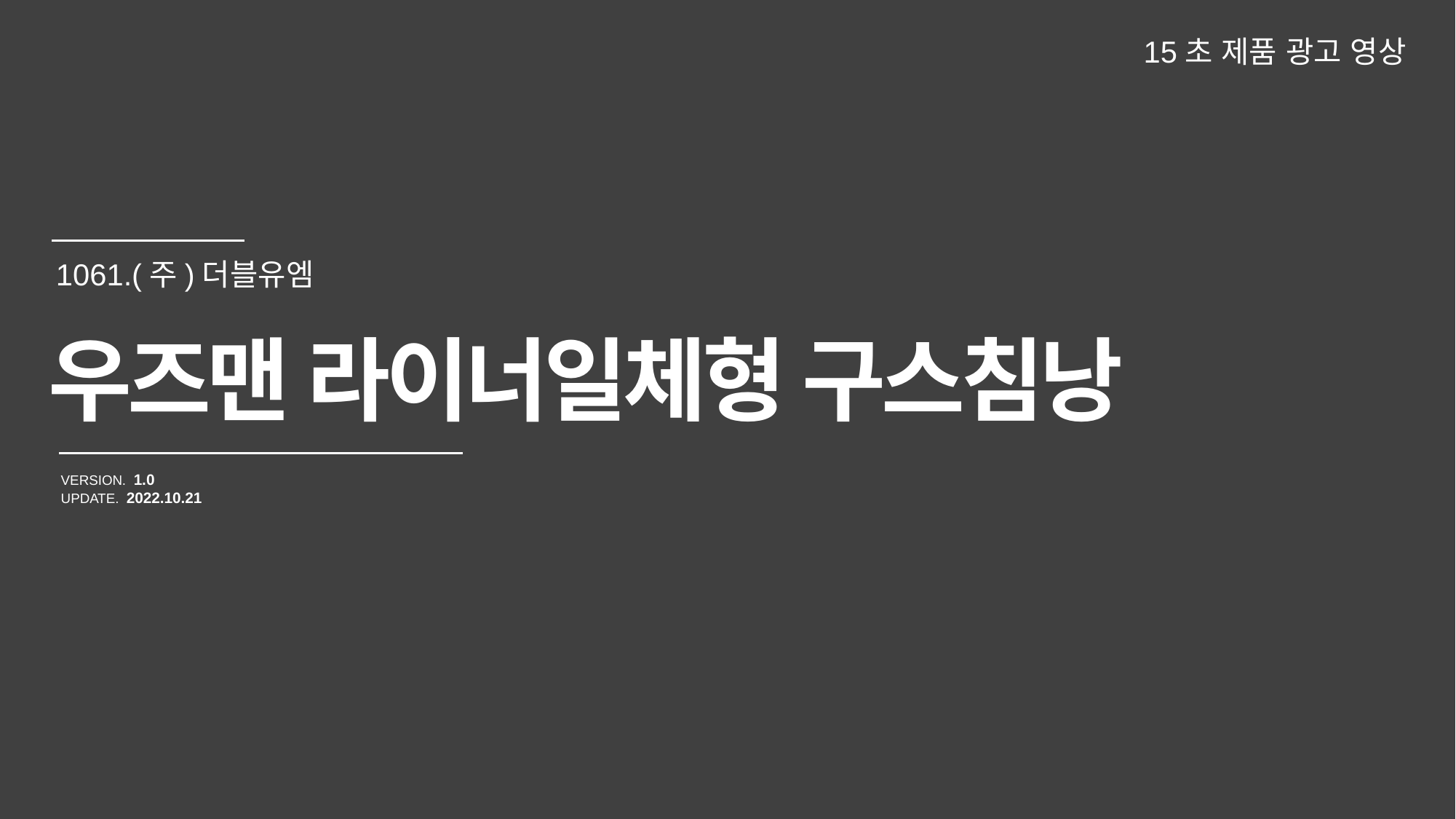

15초 제품 광고 영상
우즈맨 라이너일체형 구스침낭
VERSION.  1.0
UPDATE.  2022.10.21

1061.(주)더블유엠